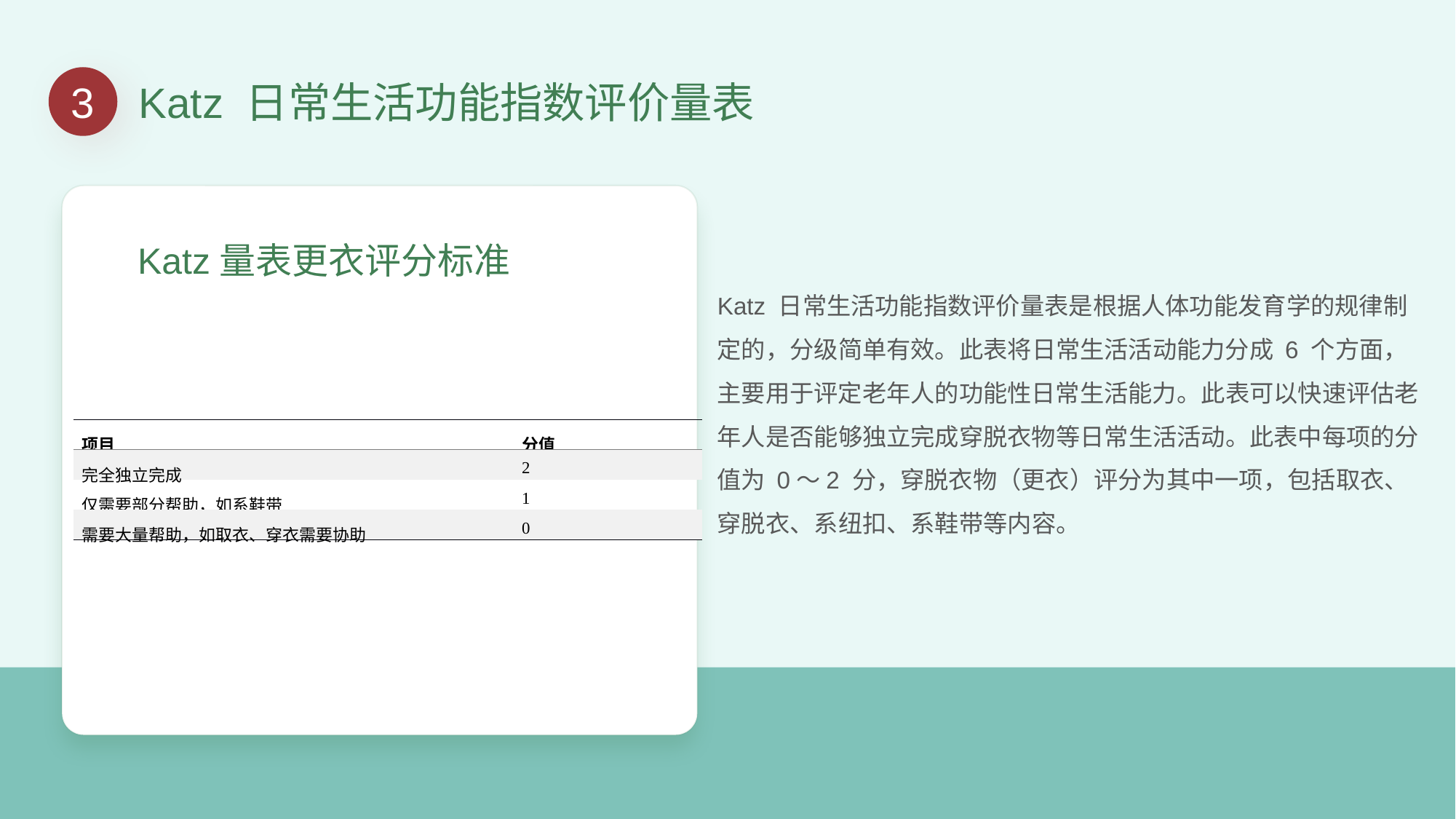

3
Katz 日常生活功能指数评价量表

Katz量表更衣评分标准
Katz 日常生活功能指数评价量表是根据人体功能发育学的规律制定的，分级简单有效。此表将日常生活活动能力分成 6 个方面，主要用于评定老年人的功能性日常生活能力。此表可以快速评估老年人是否能够独立完成穿脱衣物等日常生活活动。此表中每项的分值为 0～2 分，穿脱衣物（更衣）评分为其中一项，包括取衣、穿脱衣、系纽扣、系鞋带等内容。
| 项目 | 分值 |
| --- | --- |
| 完全独立完成 | 2 |
| 仅需要部分帮助，如系鞋带 | 1 |
| 需要大量帮助，如取衣、穿衣需要协助 | 0 |